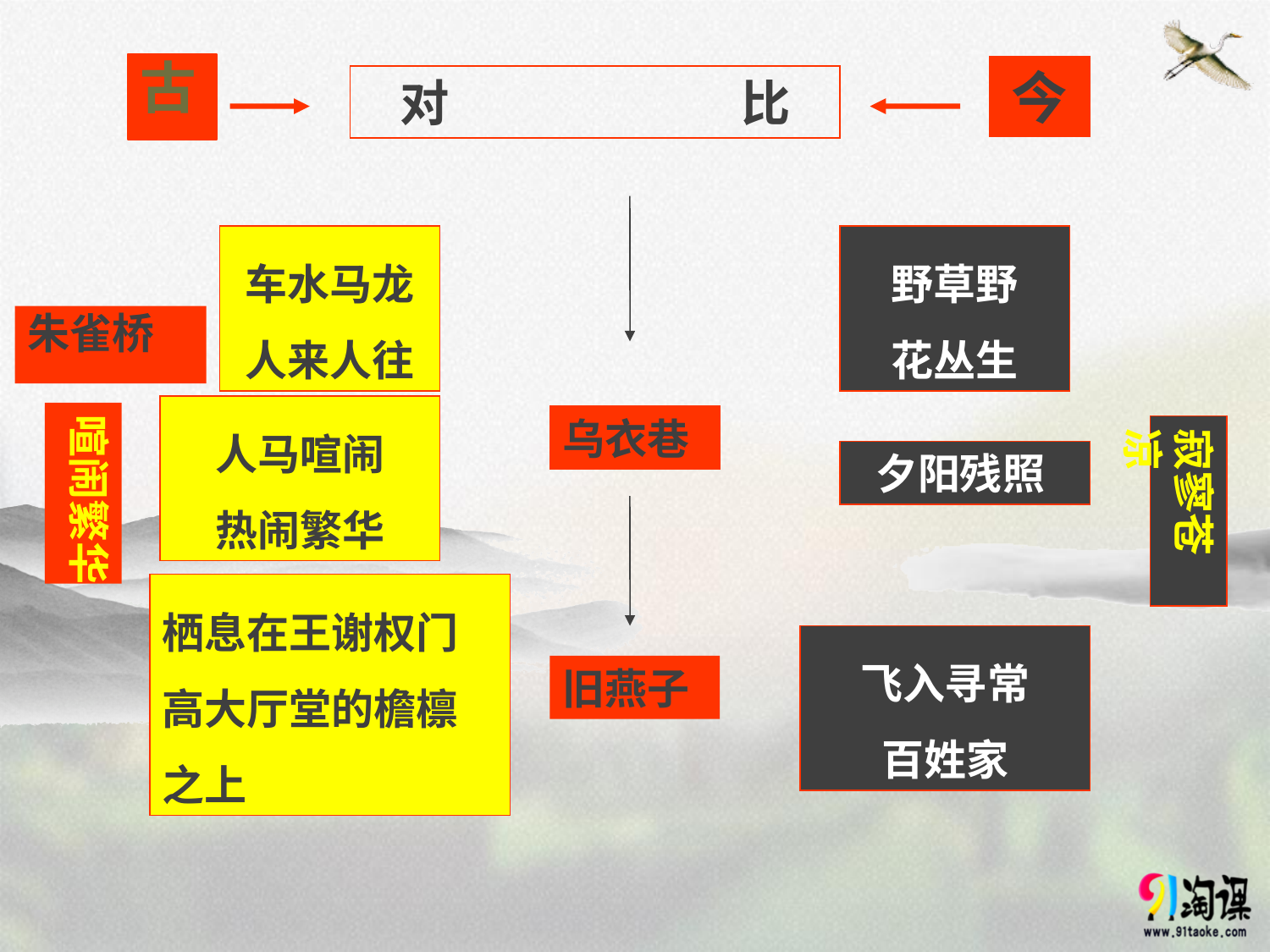

# 古
今
对                          比

车水马龙
人来人往
野草野
花丛生
朱雀桥
人马喧闹
热闹繁华
喧闹繁华
乌衣巷
寂寥苍凉
夕阳残照

栖息在王谢权门
高大厅堂的檐檩
之上
飞入寻常
百姓家
旧燕子